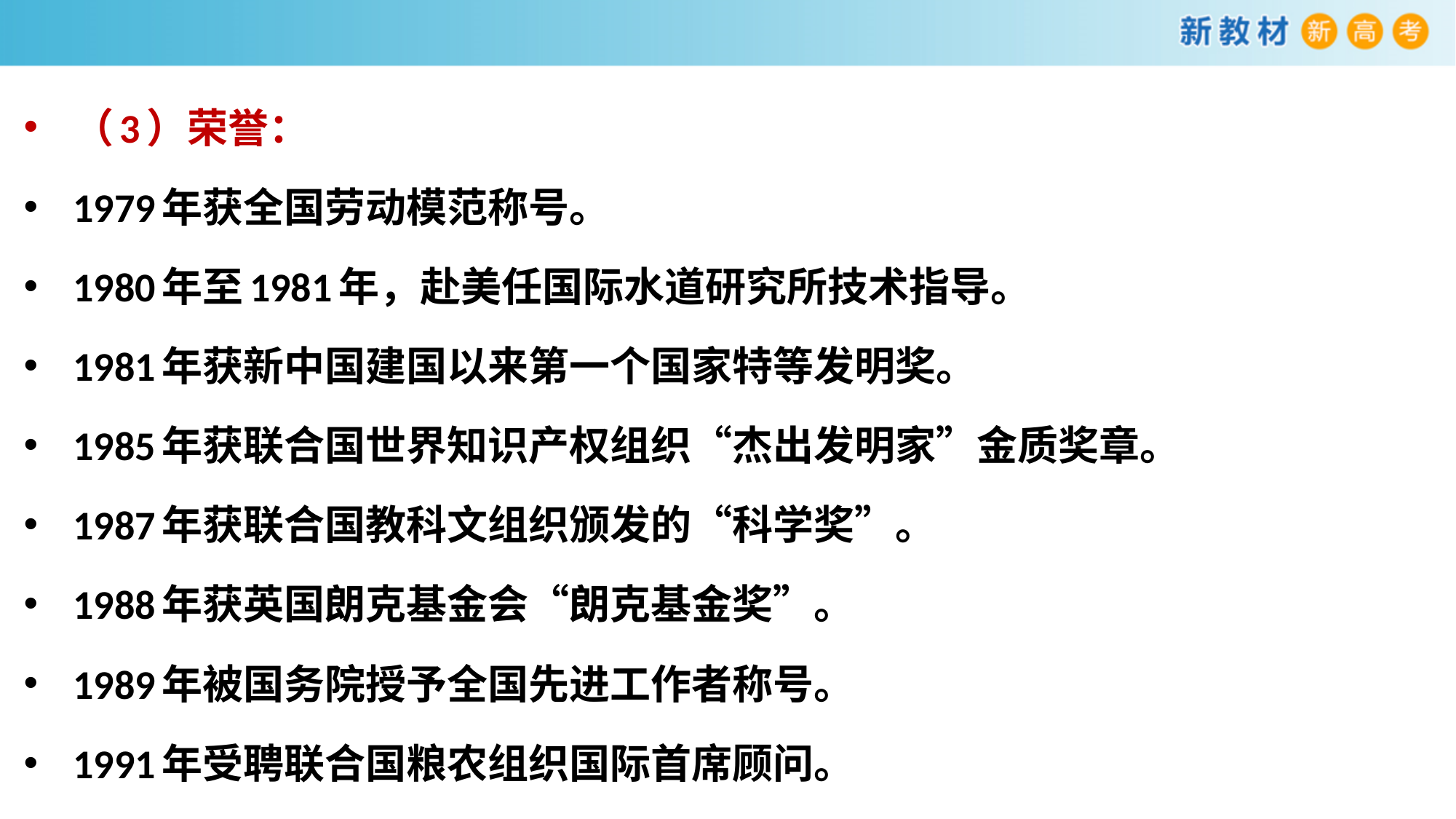

（3）荣誉：
1979年获全国劳动模范称号。
1980年至1981年，赴美任国际水道研究所技术指导。
1981年获新中国建国以来第一个国家特等发明奖。
1985年获联合国世界知识产权组织“杰出发明家”金质奖章。
1987年获联合国教科文组织颁发的“科学奖”。
1988年获英国朗克基金会“朗克基金奖”。
1989年被国务院授予全国先进工作者称号。
1991年受聘联合国粮农组织国际首席顾问。